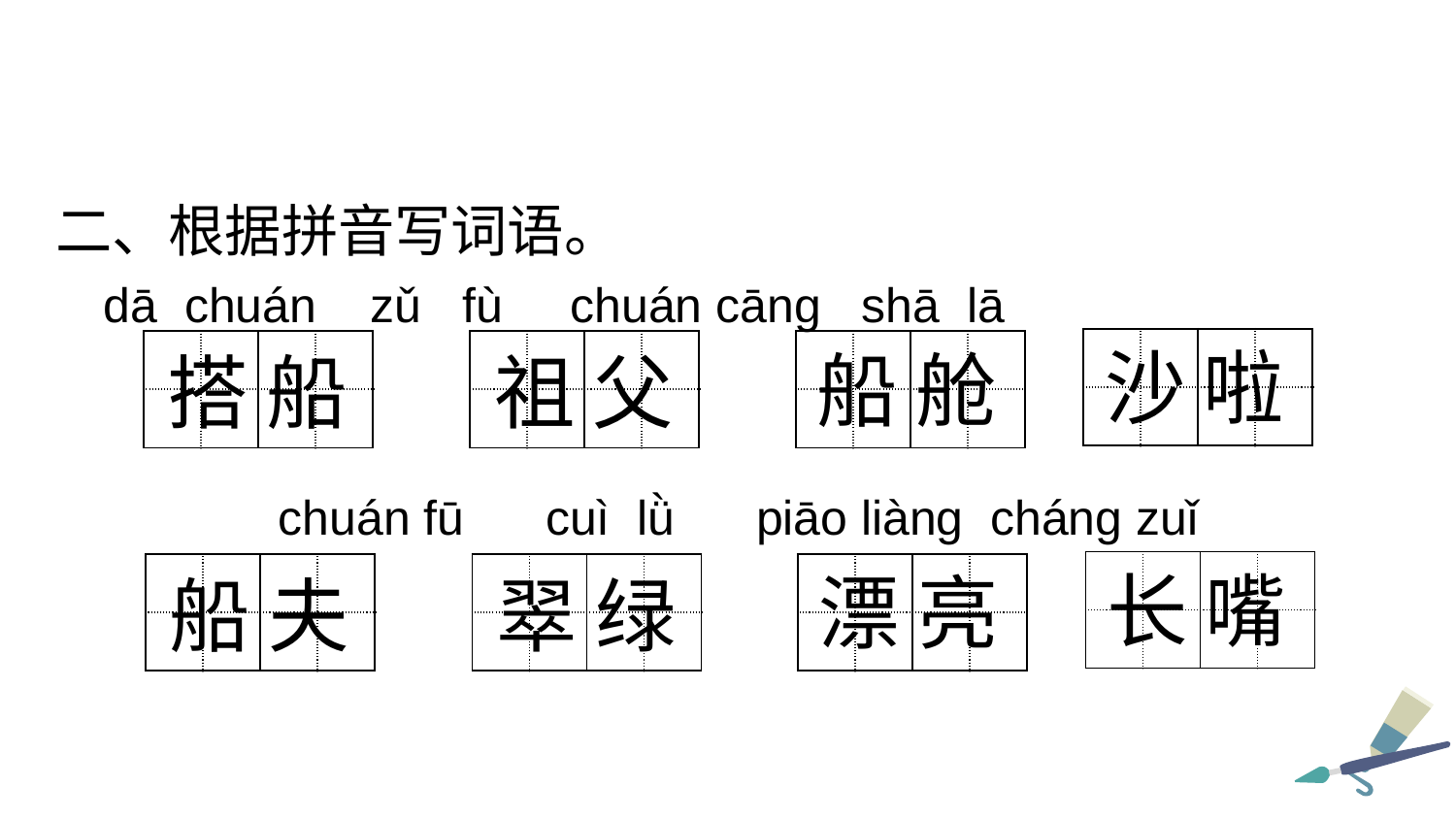

二、根据拼音写词语。
       dā  chuán    zǔ   fù     chuán cāng   shā  lā
|  |  |  |  |
| --- | --- | --- | --- |
|  |  |  |  |
沙 啦
|  |  |  |  |
| --- | --- | --- | --- |
|  |  |  |  |
|  |  |  |  |
| --- | --- | --- | --- |
|  |  |  |  |
|  |  |  |  |
| --- | --- | --- | --- |
|  |  |  |  |
船 舱
搭 船
祖 父
 chuán fū      cuì  lǜ      piāo liàng  cháng zuǐ
|  |  |  |  |
| --- | --- | --- | --- |
|  |  |  |  |
长 嘴
|  |  |  |  |
| --- | --- | --- | --- |
|  |  |  |  |
|  |  |  |  |
| --- | --- | --- | --- |
|  |  |  |  |
|  |  |  |  |
| --- | --- | --- | --- |
|  |  |  |  |
漂 亮
船 夫
翠 绿